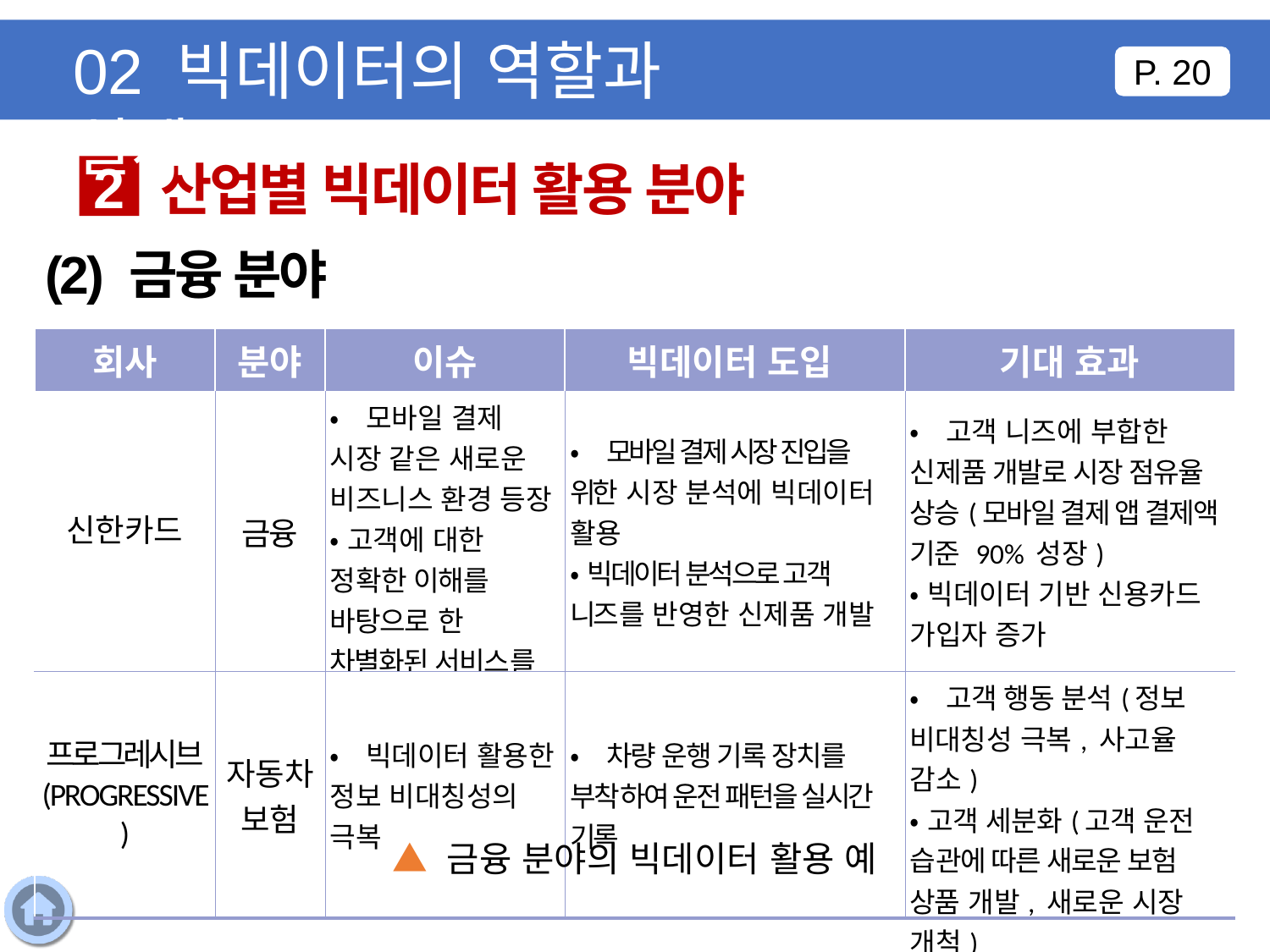

02 빅데이터의 역할과 실제
P. 20
산업별 빅데이터 활용 분야
2
(2) 금융 분야
| 회사 | 분야 | 이슈 | 빅데이터 도입 | 기대 효과 |
| --- | --- | --- | --- | --- |
| 신한카드 | 금융 | •모바일 결제 시장 같은 새로운 비즈니스 환경 등장 •고객에 대한 정확한 이해를 바탕으로 한 차별화된 서비스를 창조 | •모바일 결제 시장 진입을 위한 시장 분석에 빅데이터 활용 •빅데이터 분석으로 고객 니즈를 반영한 신제품 개발 | •고객 니즈에 부합한 신제품 개발로 시장 점유율 상승(모바일 결제 앱 결제액 기준 90% 성장) •빅데이터 기반 신용카드 가입자 증가 |
| 프로그레시브 (PROGRESSIVE) | 자동차 보험 | •빅데이터 활용한 정보 비대칭성의 극복 | •차량 운행 기록 장치를 부착하여 운전 패턴을 실시간 기록 | •고객 행동 분석(정보 비대칭성 극복, 사고율 감소) •고객 세분화(고객 운전 습관에 따른 새로운 보험 상품 개발, 새로운 시장 개척) |
▲ 금융 분야의 빅데이터 활용 예